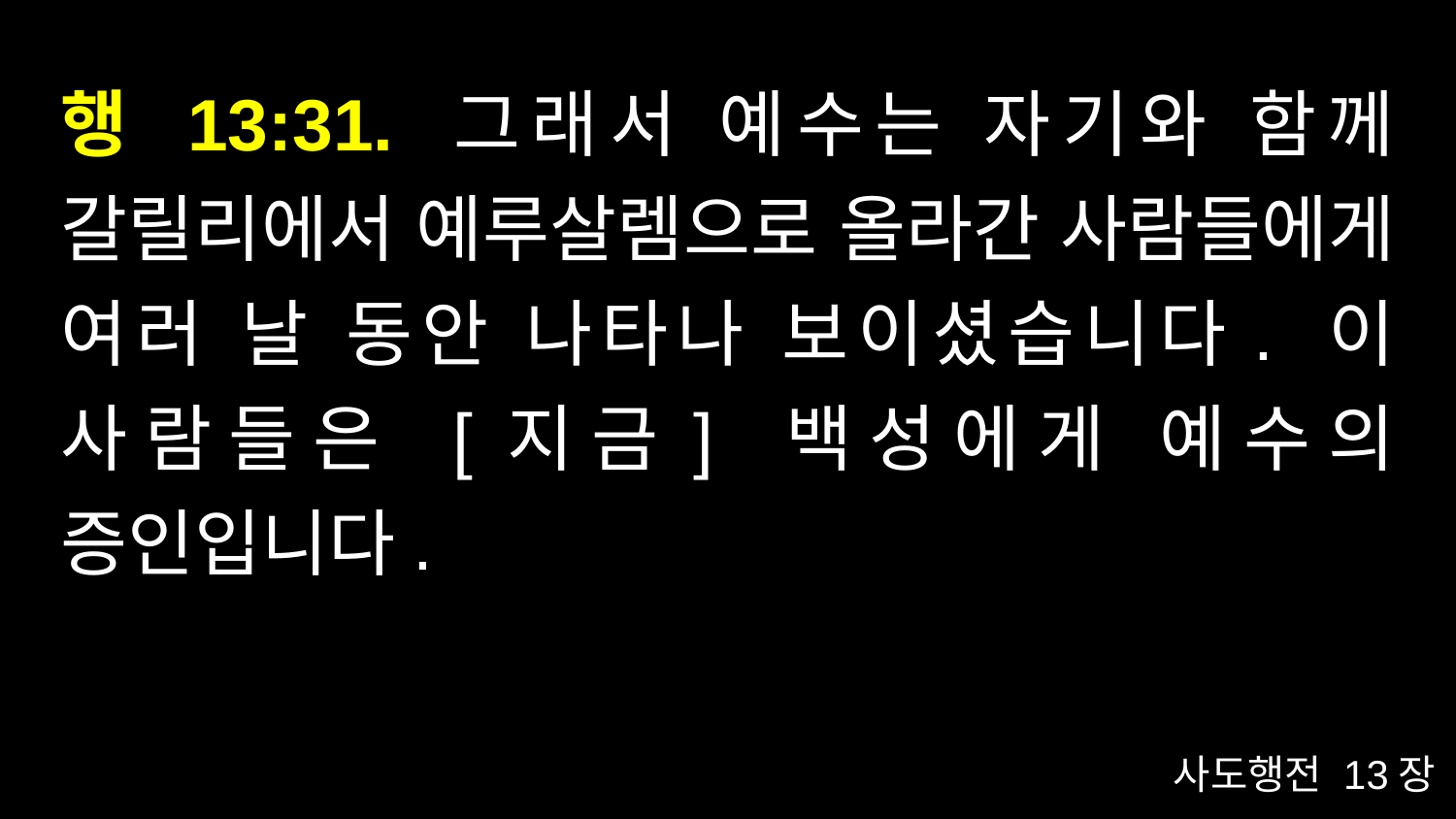

# 행 13:31. 그래서 예수는 자기와 함께 갈릴리에서 예루살렘으로 올라간 사람들에게 여러 날 동안 나타나 보이셨습니다. 이 사람들은 [지금] 백성에게 예수의 증인입니다.
사도행전 13장